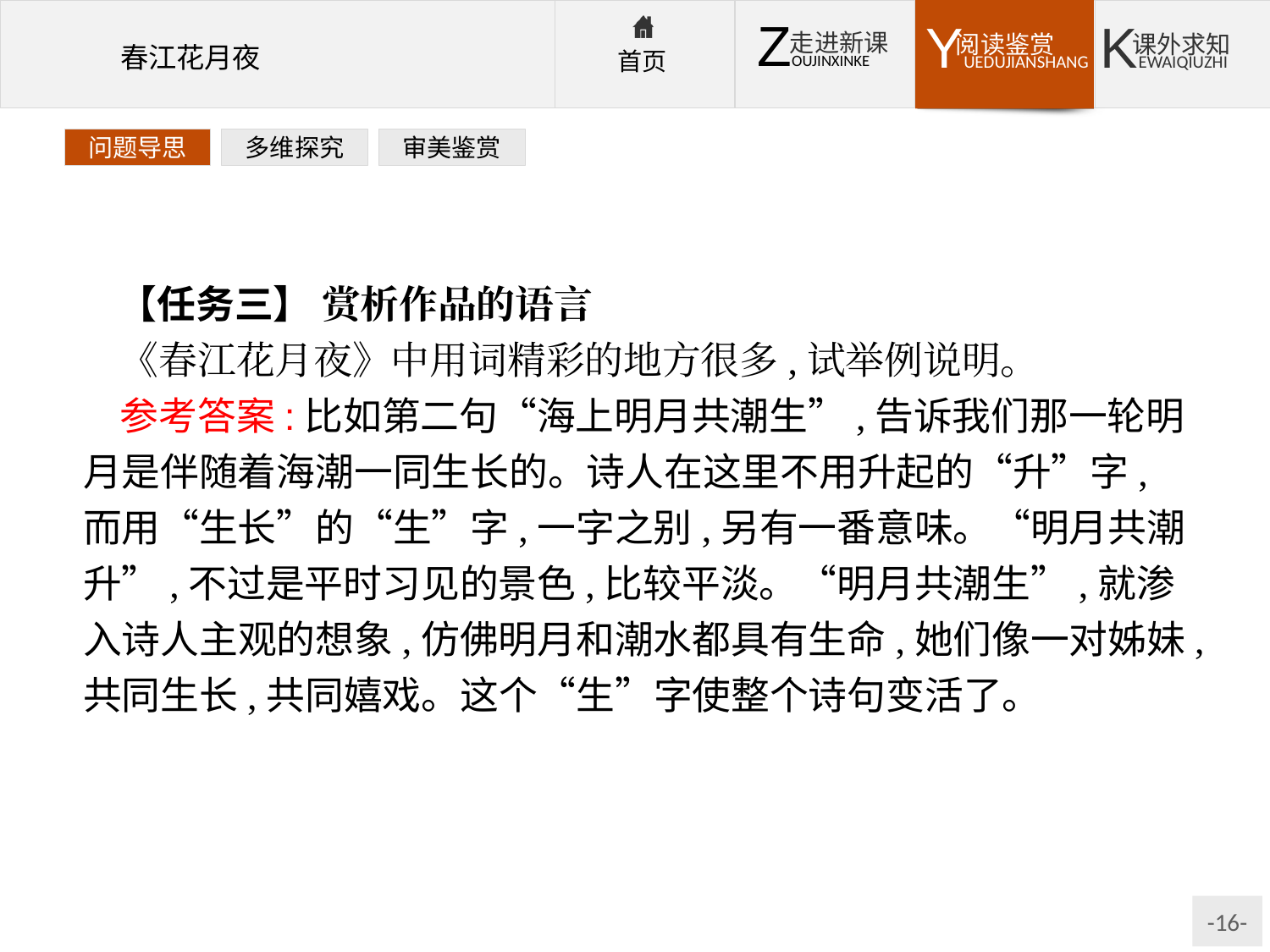

问题导思
多维探究
审美鉴赏
【任务三】 赏析作品的语言
《春江花月夜》中用词精彩的地方很多,试举例说明。
参考答案:比如第二句“海上明月共潮生”,告诉我们那一轮明月是伴随着海潮一同生长的。诗人在这里不用升起的“升”字,而用“生长”的“生”字,一字之别,另有一番意味。“明月共潮升”,不过是平时习见的景色,比较平淡。“明月共潮生”,就渗入诗人主观的想象,仿佛明月和潮水都具有生命,她们像一对姊妹,共同生长,共同嬉戏。这个“生”字使整个诗句变活了。